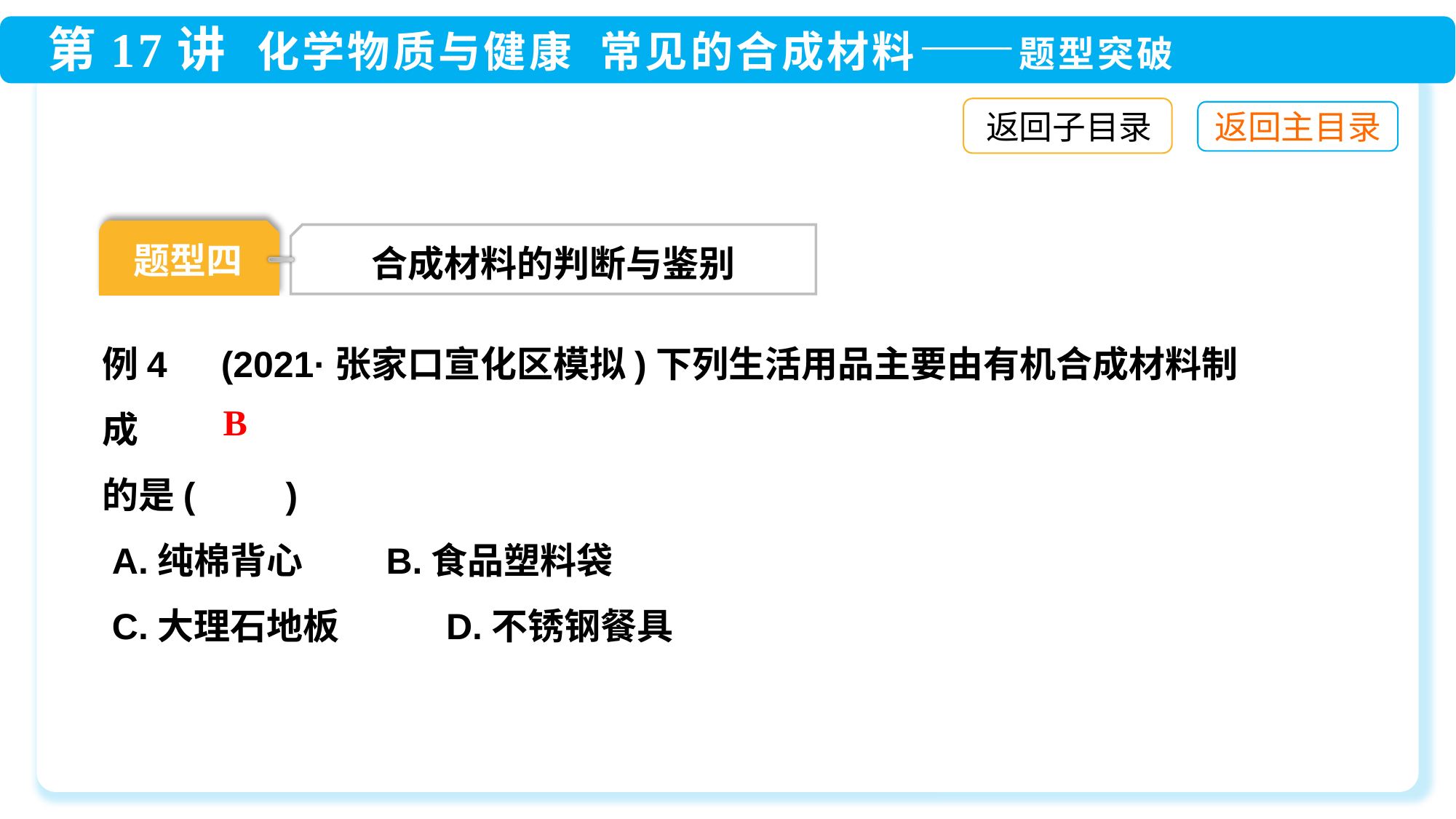

返回子目录
题型四
 合成材料的判断与鉴别

例4　(2021·张家口宣化区模拟)下列生活用品主要由有机合成材料制成
的是(　　)
 A.纯棉背心	       B.食品塑料袋
 C.大理石地板	 D.不锈钢餐具
B